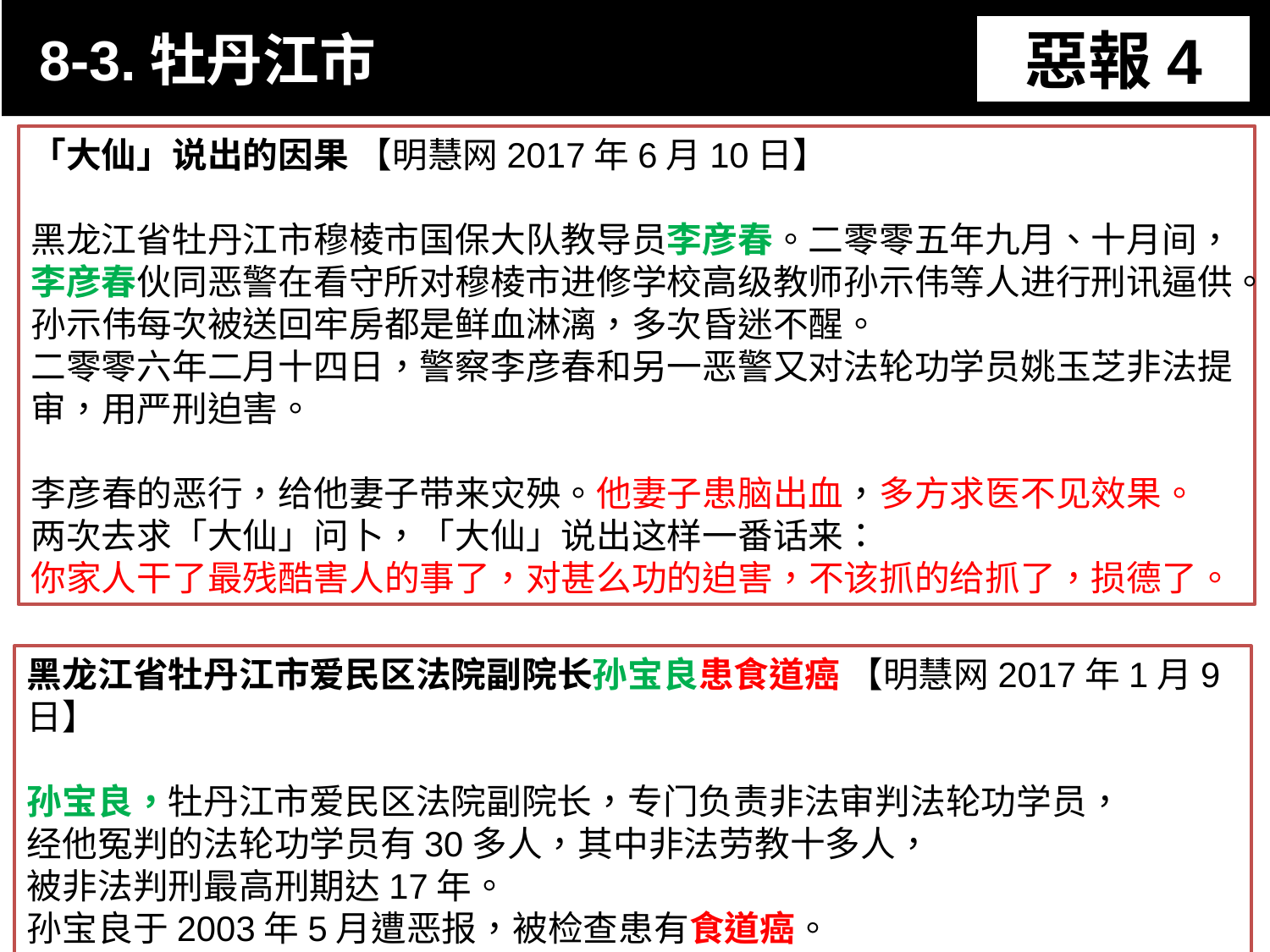

8-3.牡丹江市

惡報4
11-3. XX市官員惡報實例
「大仙」说出的因果 【明慧网2017年6月10日】

黑龙江省牡丹江市穆棱市国保大队教导员李彦春。二零零五年九月、十月间，李彦春伙同恶警在看守所对穆棱市进修学校高级教师孙示伟等人进行刑讯逼供。孙示伟每次被送回牢房都是鲜血淋漓，多次昏迷不醒。
二零零六年二月十四日，警察李彦春和另一恶警又对法轮功学员姚玉芝非法提审，用严刑迫害。

李彦春的恶行，给他妻子带来灾殃。他妻子患脑出血，多方求医不见效果。
两次去求「大仙」问卜，「大仙」说出这样一番话来：
你家人干了最残酷害人的事了，对甚么功的迫害，不该抓的给抓了，损德了。
黑龙江省牡丹江市爱民区法院副院长孙宝良患食道癌 【明慧网2017年1月9日】

孙宝良，牡丹江市爱民区法院副院长，专门负责非法审判法轮功学员，
经他冤判的法轮功学员有30多人，其中非法劳教十多人，
被非法判刑最高刑期达17年。
孙宝良于2003年5月遭恶报，被检查患有食道癌。